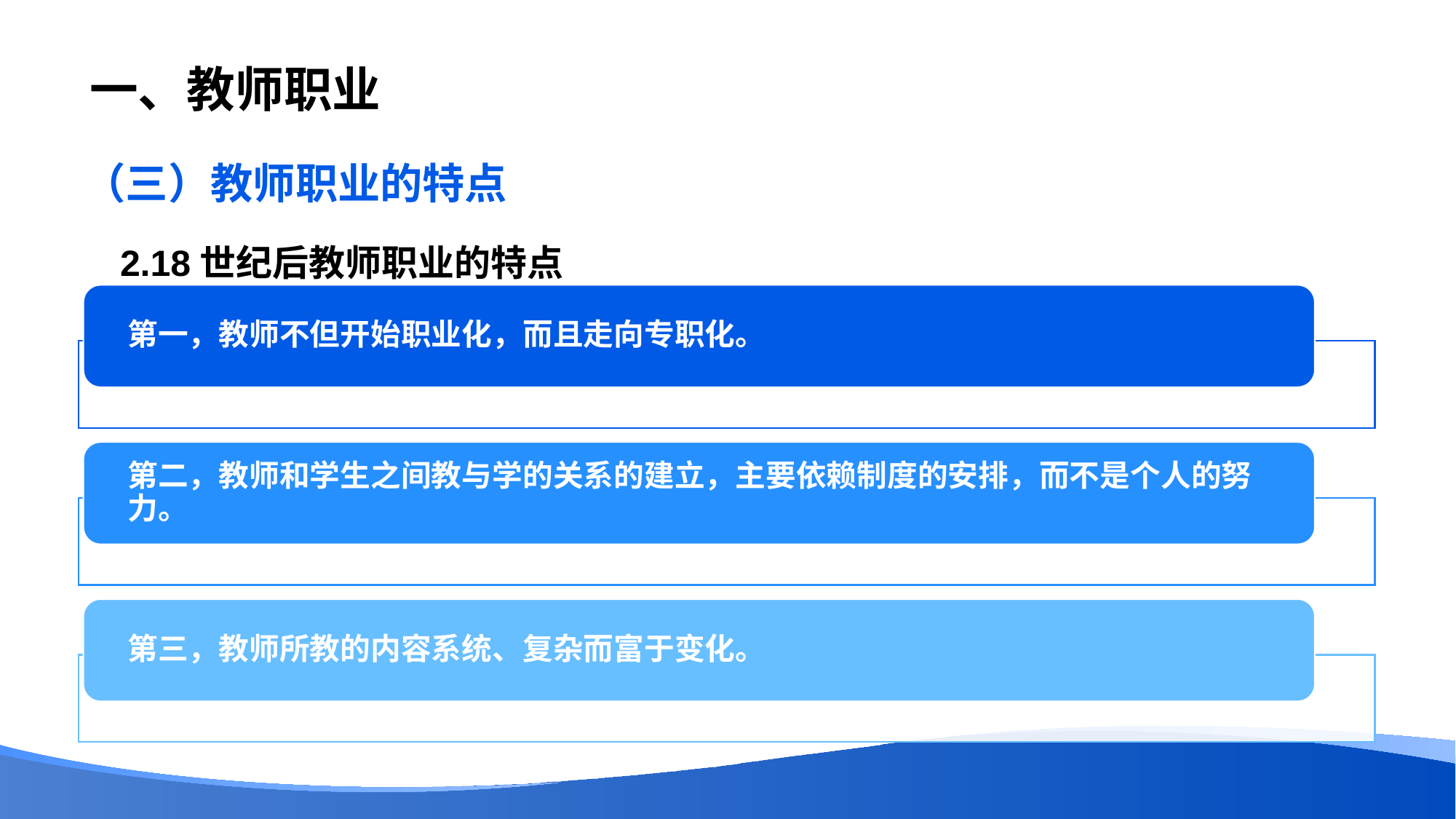

# 一、教师职业
（三）教师职业的特点
2.18世纪后教师职业的特点
第一，教师不但开始职业化，而且走向专职化。
第二，教师和学生之间教与学的关系的建立，主要依赖制度的安排，而不是个人的努力。
第三，教师所教的内容系统、复杂而富于变化。